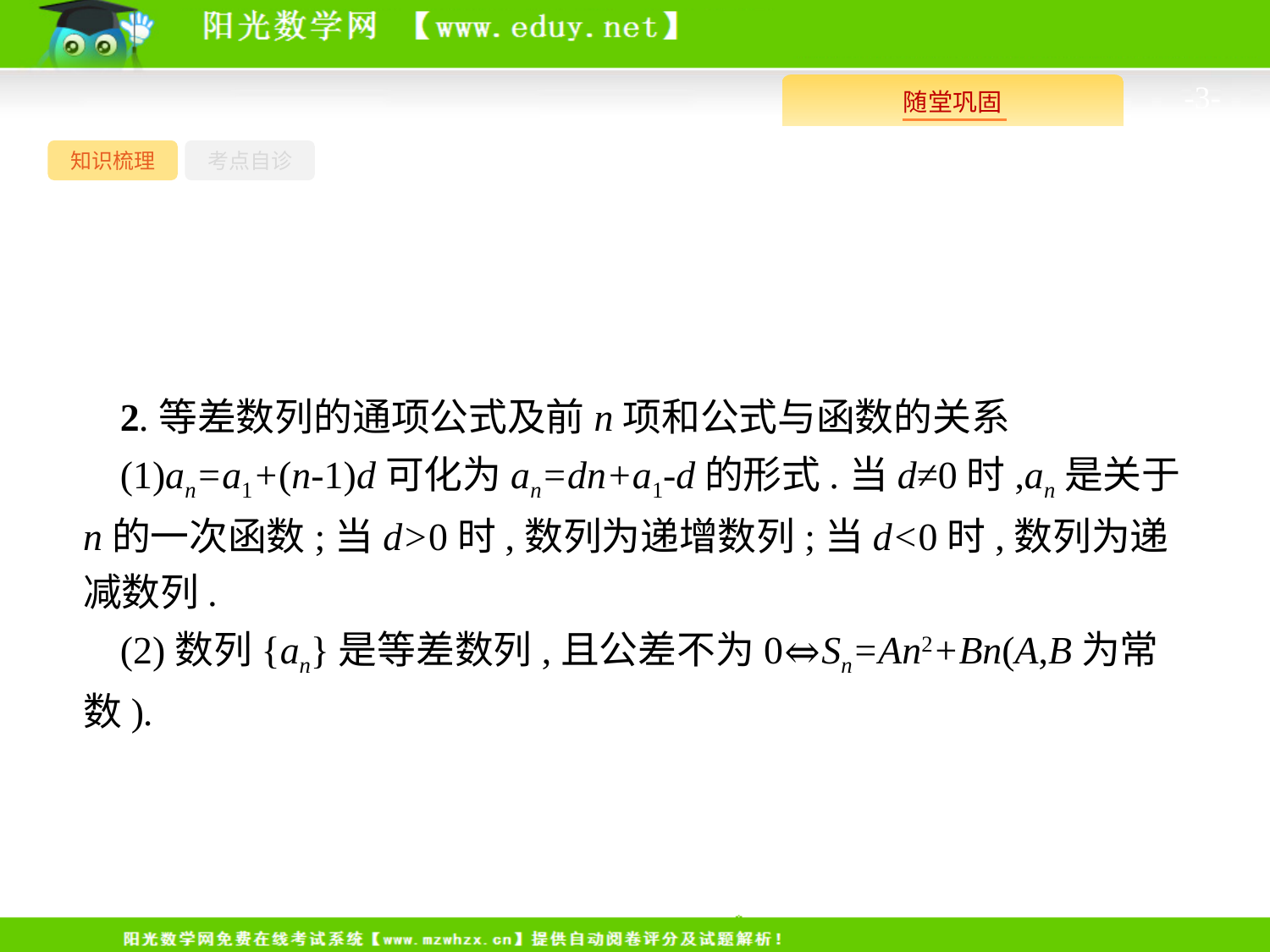

-3-
知识梳理
考点自诊
2.等差数列的通项公式及前n项和公式与函数的关系
(1)an=a1+(n-1)d可化为an=dn+a1-d的形式.当d≠0时,an是关于n的一次函数;当d>0时,数列为递增数列;当d<0时,数列为递减数列.
(2)数列{an}是等差数列,且公差不为0⇔Sn=An2+Bn(A,B为常数).